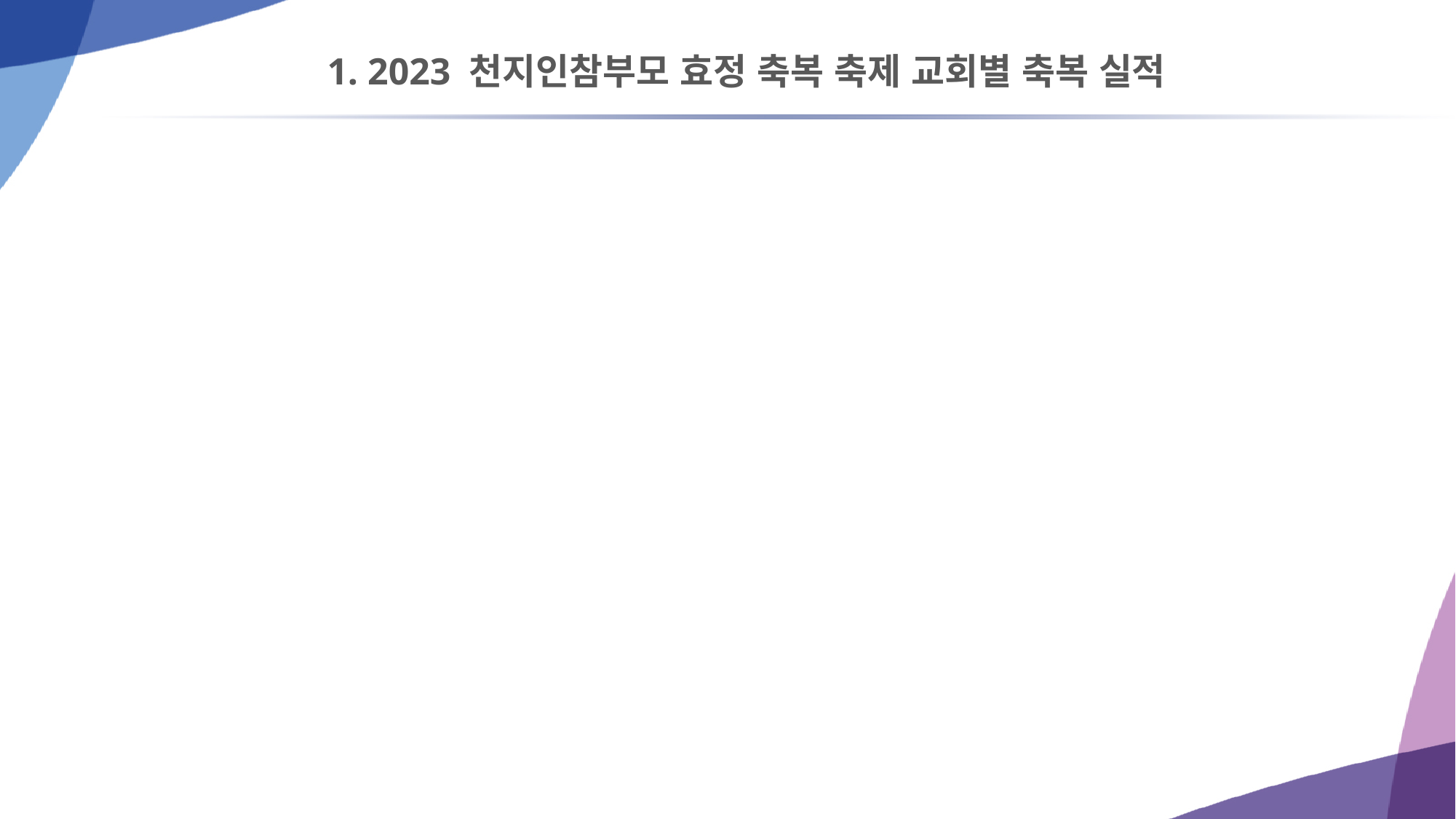

# 1. 2023 천지인참부모 효정 축복 축제 교회별 축복 실적